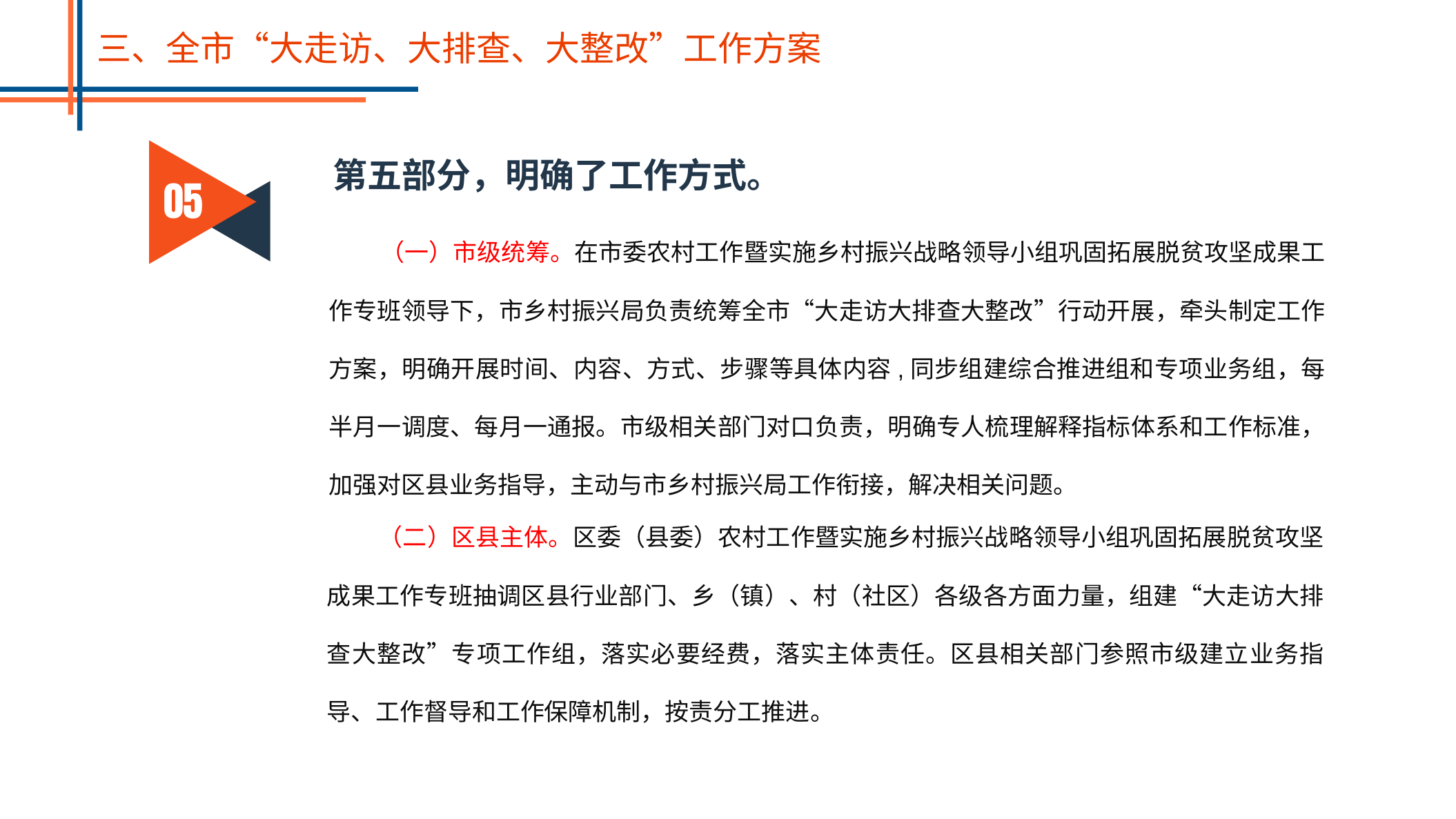

三、全市“大走访、大排查、大整改”工作方案

05
第五部分，明确了工作方式。

（一）市级统筹。在市委农村工作暨实施乡村振兴战略领导小组巩固拓展脱贫攻坚成果工作专班领导下，市乡村振兴局负责统筹全市“大走访大排查大整改”行动开展，牵头制定工作方案，明确开展时间、内容、方式、步骤等具体内容,同步组建综合推进组和专项业务组，每半月一调度、每月一通报。市级相关部门对口负责，明确专人梳理解释指标体系和工作标准，加强对区县业务指导，主动与市乡村振兴局工作衔接，解决相关问题。
（二）区县主体。区委（县委）农村工作暨实施乡村振兴战略领导小组巩固拓展脱贫攻坚成果工作专班抽调区县行业部门、乡（镇）、村（社区）各级各方面力量，组建“大走访大排查大整改”专项工作组，落实必要经费，落实主体责任。区县相关部门参照市级建立业务指导、工作督导和工作保障机制，按责分工推进。